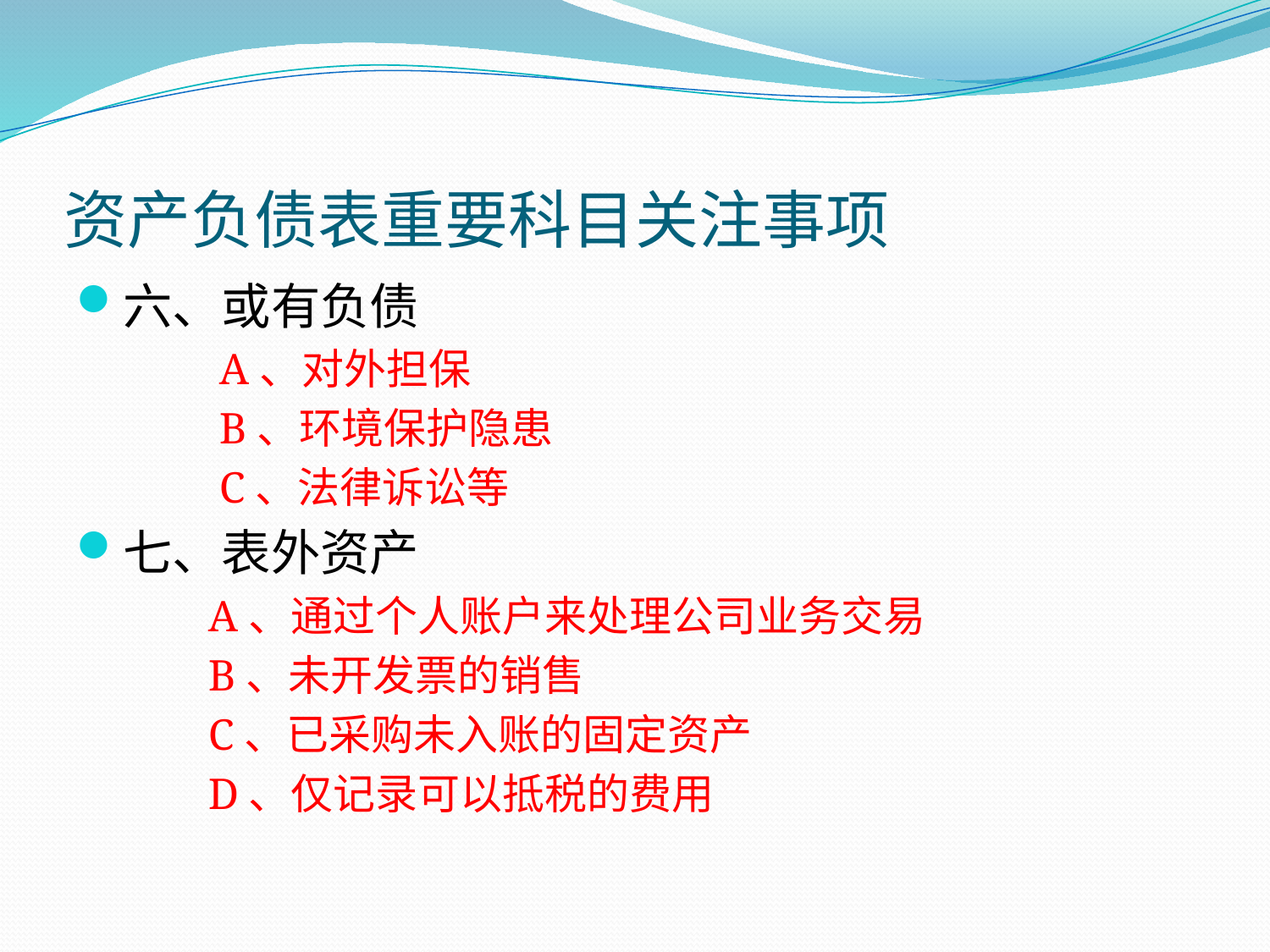

# 资产负债表重要科目关注事项
六、或有负债
             A、对外担保
             B、环境保护隐患
             C、法律诉讼等
七、表外资产
            A、通过个人账户来处理公司业务交易
            B、未开发票的销售
            C、已采购未入账的固定资产
            D、仅记录可以抵税的费用